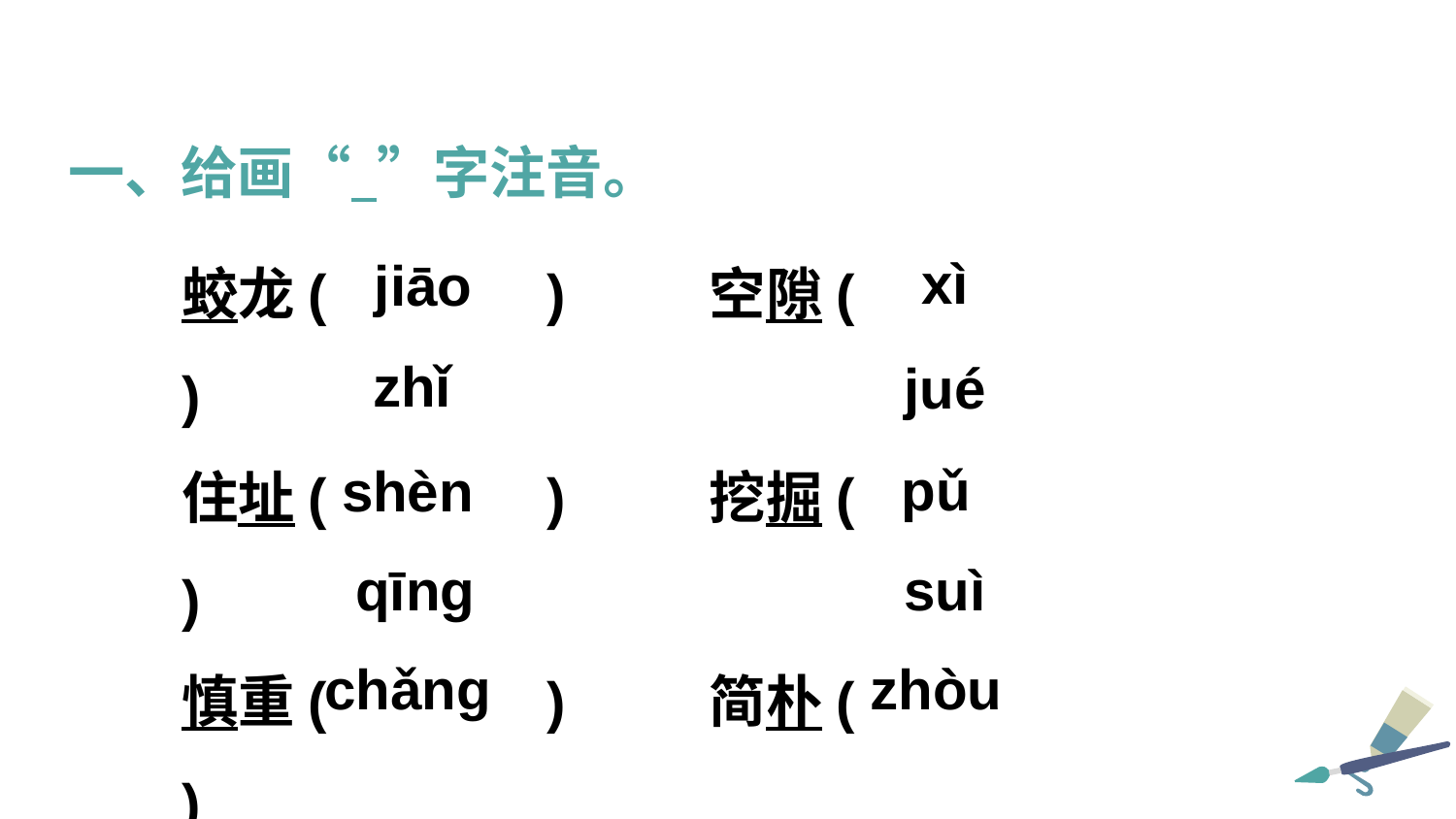

一、给画“  ”字注音。
蛟龙(              )	空隙(              )
住址(              )	挖掘(              )
慎重(              )	简朴(              )
倾斜(              )	隧道(              )
宽敞(              )	骤雨(              )
xì
jiāo
zhǐ
jué
pǔ
shèn
qīng
suì
chǎng
zhòu